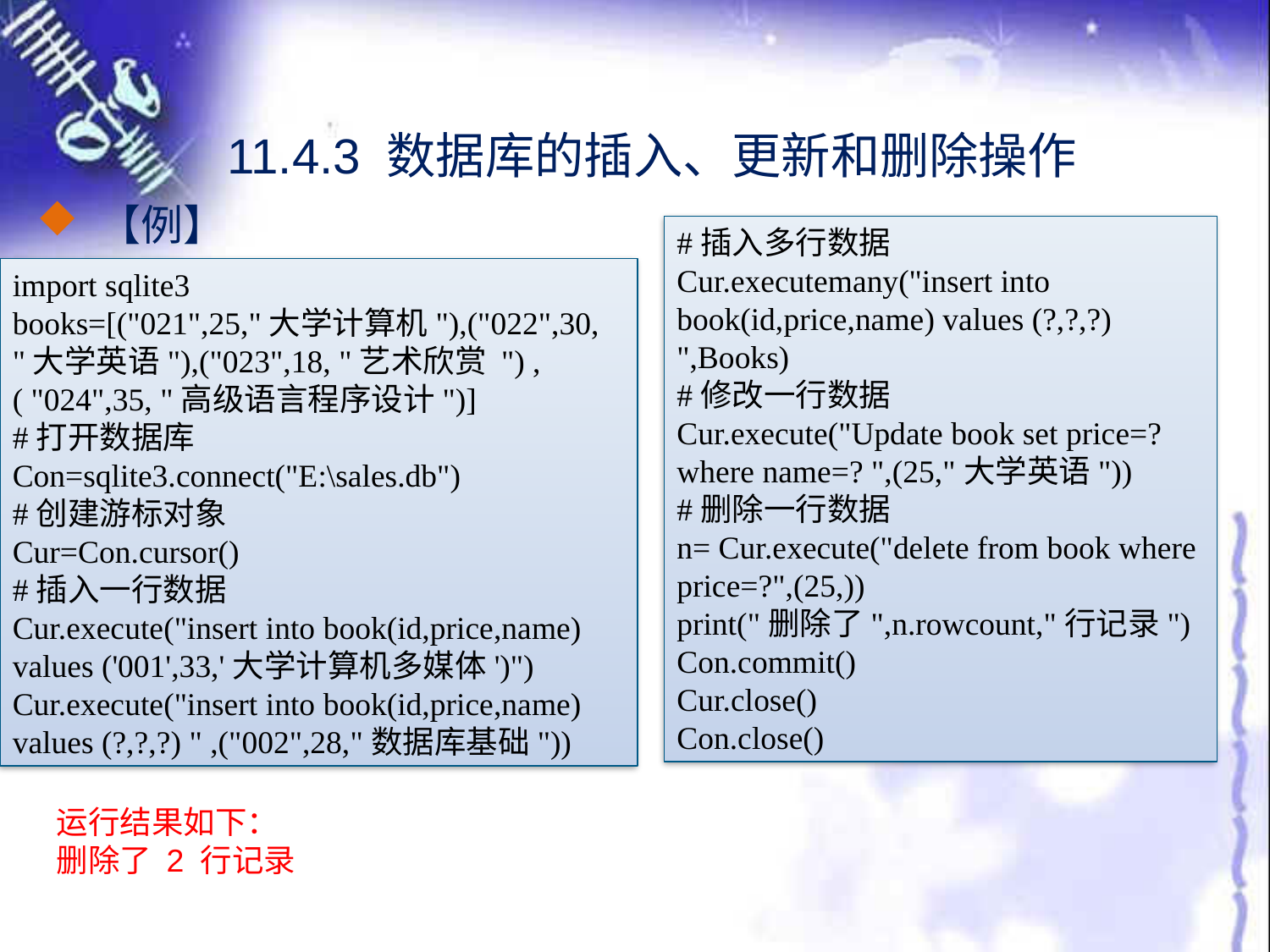

11.4.3 数据库的插入、更新和删除操作
 【例】
#插入多行数据
Cur.executemany("insert into book(id,price,name) values (?,?,?) ",Books)
#修改一行数据
Cur.execute("Update book set price=? where name=? ",(25,"大学英语"))
#删除一行数据
n= Cur.execute("delete from book where price=?",(25,))
print("删除了",n.rowcount,"行记录")
Con.commit()
Cur.close()
Con.close()
import sqlite3
books=[("021",25,"大学计算机"),("022",30, "大学英语"),("023",18, "艺术欣赏 ") ,( "024",35, "高级语言程序设计")]
#打开数据库
Con=sqlite3.connect("E:\sales.db")
#创建游标对象
Cur=Con.cursor()
#插入一行数据
Cur.execute("insert into book(id,price,name) values ('001',33,'大学计算机多媒体')")
Cur.execute("insert into book(id,price,name) values (?,?,?) " ,("002",28,"数据库基础"))
运行结果如下：
删除了 2 行记录